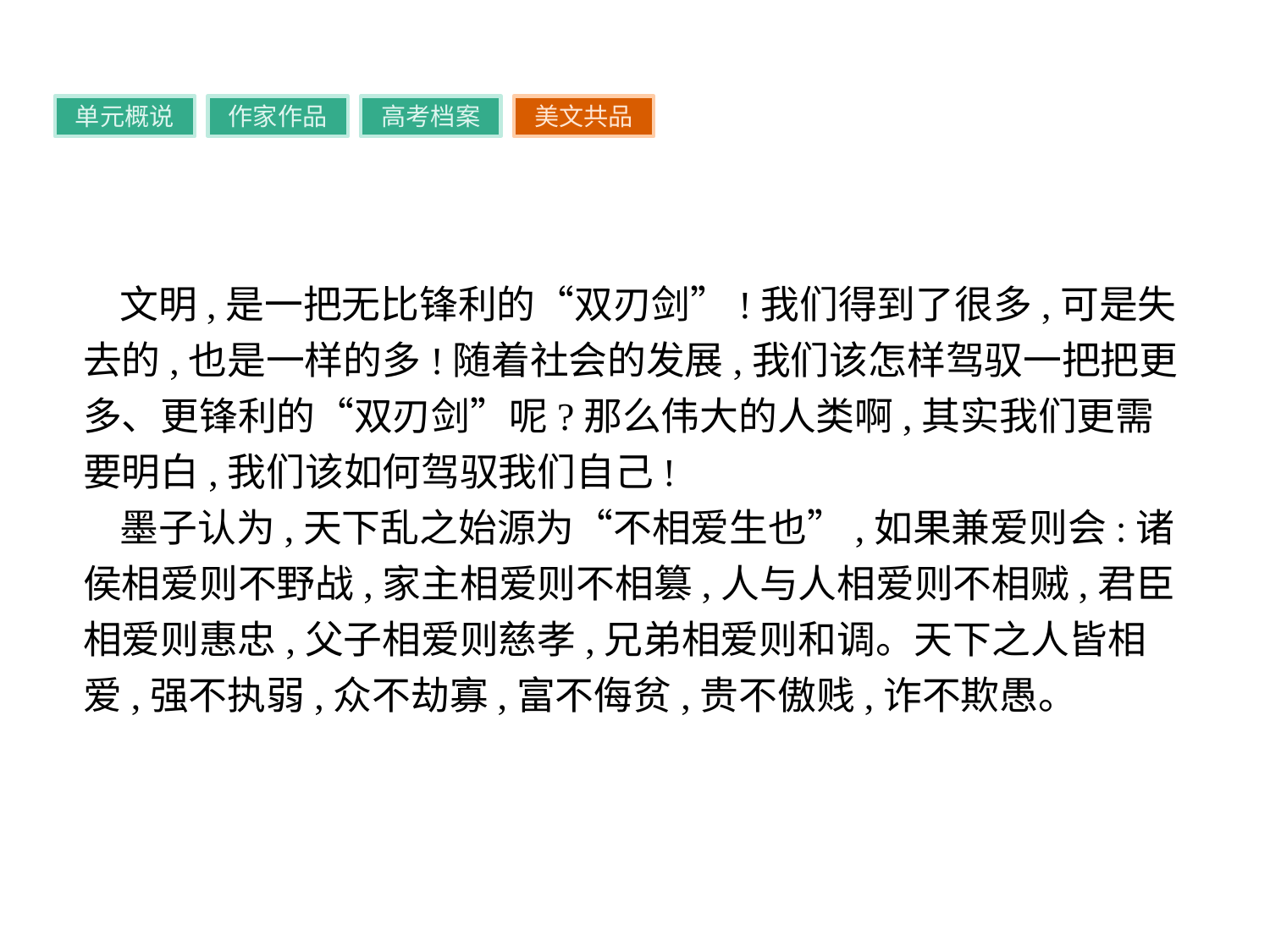

单元概说
作家作品
高考档案
美文共品
文明,是一把无比锋利的“双刃剑”!我们得到了很多,可是失去的,也是一样的多!随着社会的发展,我们该怎样驾驭一把把更多、更锋利的“双刃剑”呢?那么伟大的人类啊,其实我们更需要明白,我们该如何驾驭我们自己!
墨子认为,天下乱之始源为“不相爱生也”,如果兼爱则会:诸侯相爱则不野战,家主相爱则不相篡,人与人相爱则不相贼,君臣相爱则惠忠,父子相爱则慈孝,兄弟相爱则和调。天下之人皆相爱,强不执弱,众不劫寡,富不侮贫,贵不傲贱,诈不欺愚。